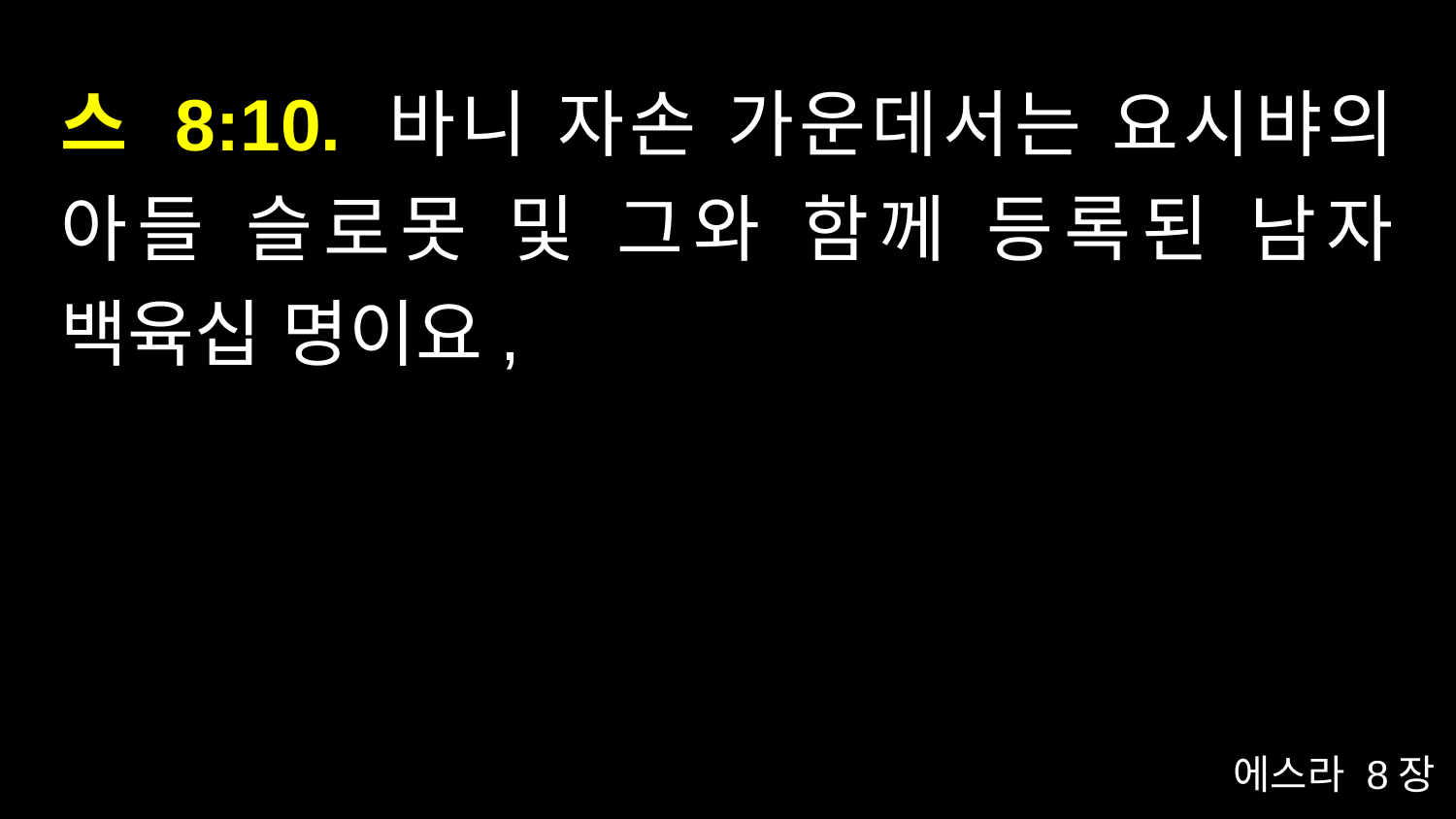

# 스 8:10. 바니 자손 가운데서는 요시뱌의 아들 슬로못 및 그와 함께 등록된 남자 백육십 명이요,
에스라 8장